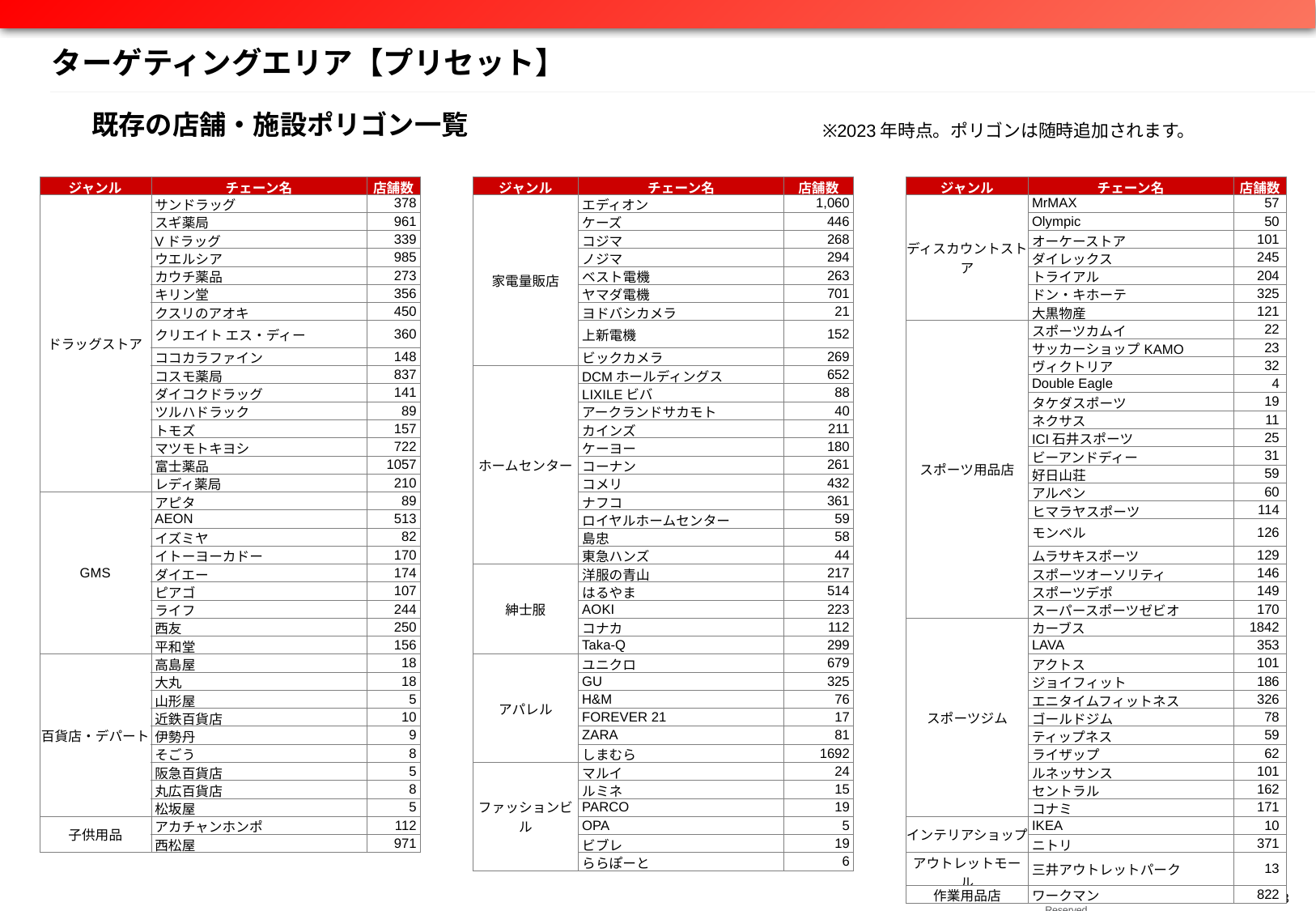

# ターゲティングエリア【プリセット】
既存の店舗・施設ポリゴン一覧
※2023年時点。ポリゴンは随時追加されます。
| ジャンル | チェーン名 | 店舗数 |
| --- | --- | --- |
| ドラッグストア | サンドラッグ | 378 |
|  | スギ薬局 | 961 |
|  | Vドラッグ | 339 |
|  | ウエルシア | 985 |
|  | カウチ薬品 | 273 |
|  | キリン堂 | 356 |
|  | クスリのアオキ | 450 |
|  | クリエイト エス・ディー | 360 |
|  | ココカラファイン | 148 |
|  | コスモ薬局 | 837 |
|  | ダイコクドラッグ | 141 |
|  | ツルハドラック | 89 |
|  | トモズ | 157 |
|  | マツモトキヨシ | 722 |
|  | 富士薬品 | 1057 |
|  | レディ薬局 | 210 |
| GMS | アピタ | 89 |
|  | AEON | 513 |
|  | イズミヤ | 82 |
|  | イトーヨーカドー | 170 |
|  | ダイエー | 174 |
|  | ピアゴ | 107 |
|  | ライフ | 244 |
|  | 西友 | 250 |
|  | 平和堂 | 156 |
| 百貨店・デパート | 高島屋 | 18 |
|  | 大丸 | 18 |
|  | 山形屋 | 5 |
|  | 近鉄百貨店 | 10 |
|  | 伊勢丹 | 9 |
|  | そごう | 8 |
|  | 阪急百貨店 | 5 |
|  | 丸広百貨店 | 8 |
|  | 松坂屋 | 5 |
| 子供用品 | アカチャンホンポ | 112 |
|  | 西松屋 | 971 |
| ジャンル | チェーン名 | 店舗数 |
| --- | --- | --- |
| 家電量販店 | エディオン | 1,060 |
|  | ケーズ | 446 |
|  | コジマ | 268 |
|  | ノジマ | 294 |
|  | ベスト電機 | 263 |
|  | ヤマダ電機 | 701 |
|  | ヨドバシカメラ | 21 |
|  | 上新電機 | 152 |
|  | ビックカメラ | 269 |
| ホームセンター | DCMホールディングス | 652 |
|  | LIXILEビバ | 88 |
|  | アークランドサカモト | 40 |
|  | カインズ | 211 |
|  | ケーヨー | 180 |
|  | コーナン | 261 |
|  | コメリ | 432 |
|  | ナフコ | 361 |
|  | ロイヤルホームセンター | 59 |
|  | 島忠 | 58 |
|  | 東急ハンズ | 44 |
| 紳士服 | 洋服の青山 | 217 |
|  | はるやま | 514 |
|  | AOKI | 223 |
|  | コナカ | 112 |
|  | Taka-Q | 299 |
| アパレル | ユニクロ | 679 |
|  | GU | 325 |
|  | H&M | 76 |
|  | FOREVER 21 | 17 |
|  | ZARA | 81 |
|  | しまむら | 1692 |
| ファッションビル | マルイ | 24 |
|  | ルミネ | 15 |
|  | PARCO | 19 |
|  | OPA | 5 |
|  | ビブレ | 19 |
|  | ららぽーと | 6 |
| ジャンル | チェーン名 | 店舗数 |
| --- | --- | --- |
| ディスカウントストア | MrMAX | 57 |
|  | Olympic | 50 |
|  | オーケーストア | 101 |
|  | ダイレックス | 245 |
|  | トライアル | 204 |
|  | ドン・キホーテ | 325 |
|  | 大黒物産 | 121 |
| スポーツ用品店 | スポーツカムイ | 22 |
|  | サッカーショップKAMO | 23 |
|  | ヴィクトリア | 32 |
|  | Double Eagle | 4 |
|  | タケダスポーツ | 19 |
|  | ネクサス | 11 |
|  | ICI石井スポーツ | 25 |
|  | ビーアンドディー | 31 |
|  | 好日山荘 | 59 |
|  | アルペン | 60 |
|  | ヒマラヤスポーツ | 114 |
|  | モンベル | 126 |
|  | ムラサキスポーツ | 129 |
|  | スポーツオーソリティ | 146 |
|  | スポーツデポ | 149 |
|  | スーパースポーツゼビオ | 170 |
| スポーツジム | カーブス | 1842 |
|  | LAVA | 353 |
|  | アクトス | 101 |
|  | ジョイフィット | 186 |
|  | エニタイムフィットネス | 326 |
|  | ゴールドジム | 78 |
|  | ティップネス | 59 |
|  | ライザップ | 62 |
|  | ルネッサンス | 101 |
|  | セントラル | 162 |
|  | コナミ | 171 |
| インテリアショップ | IKEA | 10 |
|  | ニトリ | 371 |
| アウトレットモール | 三井アウトレットパーク | 13 |
| 作業用品店 | ワークマン | 822 |